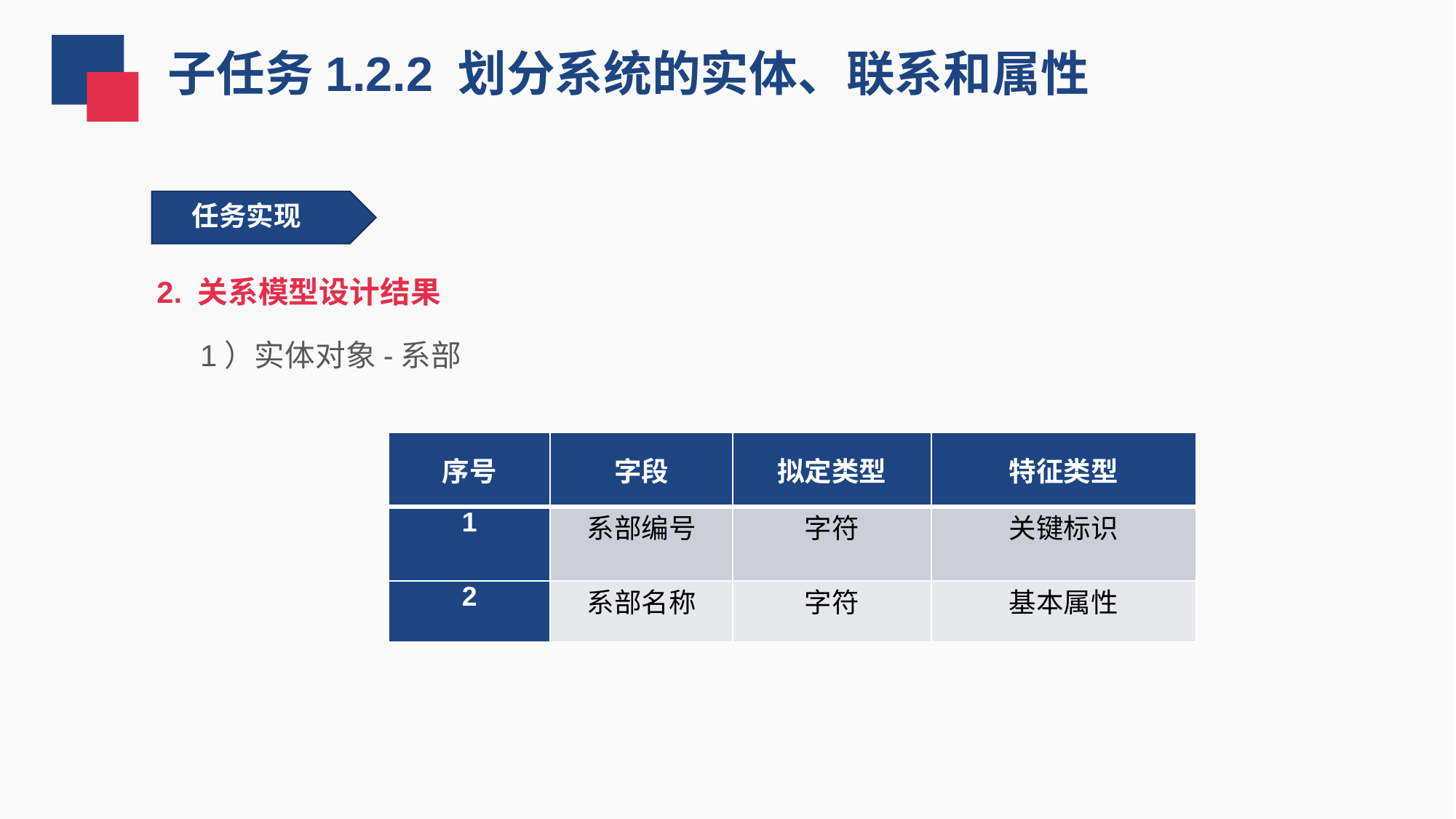

子任务1.2.2 划分系统的实体、联系和属性

任务实现
2. 关系模型设计结果
1）实体对象-系部
| 序号 | 字段 | 拟定类型 | 特征类型 |
| --- | --- | --- | --- |
| 1 | 系部编号 | 字符 | 关键标识 |
| 2 | 系部名称 | 字符 | 基本属性 |